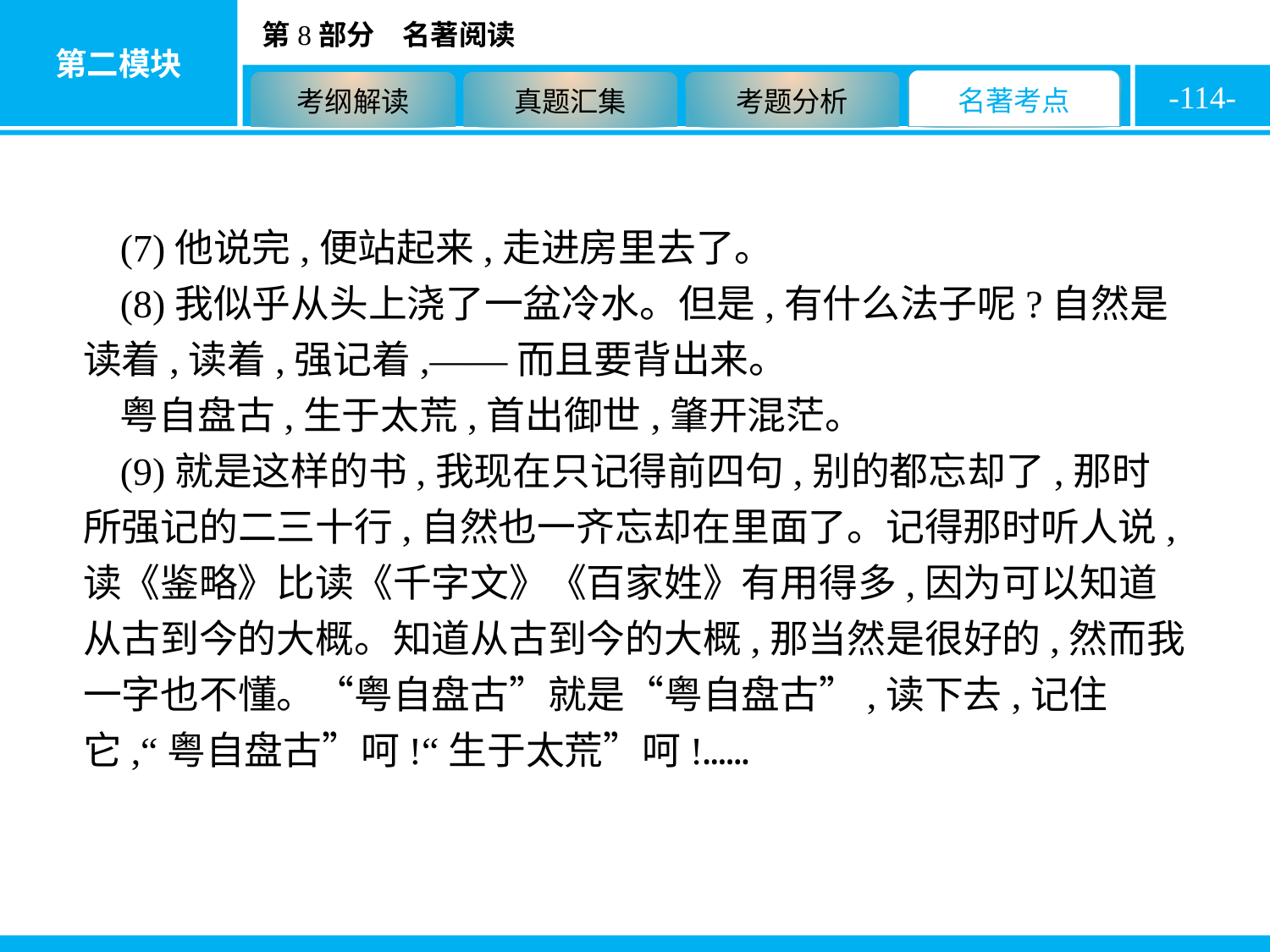

-114-
(7)他说完,便站起来,走进房里去了。
(8)我似乎从头上浇了一盆冷水。但是,有什么法子呢?自然是读着,读着,强记着,——而且要背出来。
粤自盘古,生于太荒,首出御世,肇开混茫。
(9)就是这样的书,我现在只记得前四句,别的都忘却了,那时所强记的二三十行,自然也一齐忘却在里面了。记得那时听人说,读《鉴略》比读《千字文》《百家姓》有用得多,因为可以知道从古到今的大概。知道从古到今的大概,那当然是很好的,然而我一字也不懂。“粤自盘古”就是“粤自盘古”,读下去,记住它,“粤自盘古”呵!“生于太荒”呵!……